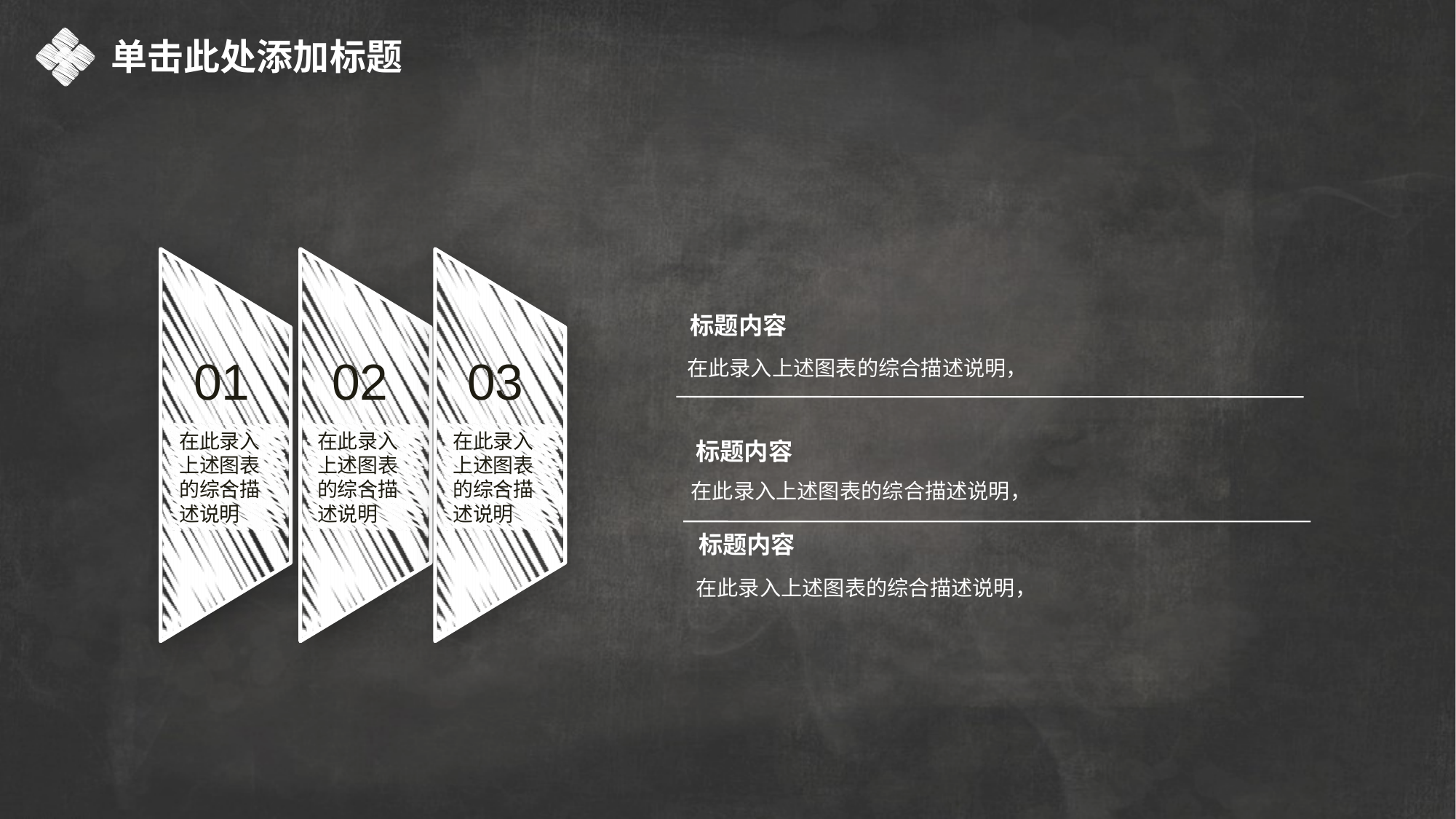

单击此处添加标题

01
在此录入上述图表的综合描述说明

02
在此录入上述图表的综合描述说明

03
在此录入上述图表的综合描述说明
标题内容
在此录入上述图表的综合描述说明，

标题内容
在此录入上述图表的综合描述说明，

标题内容
在此录入上述图表的综合描述说明，